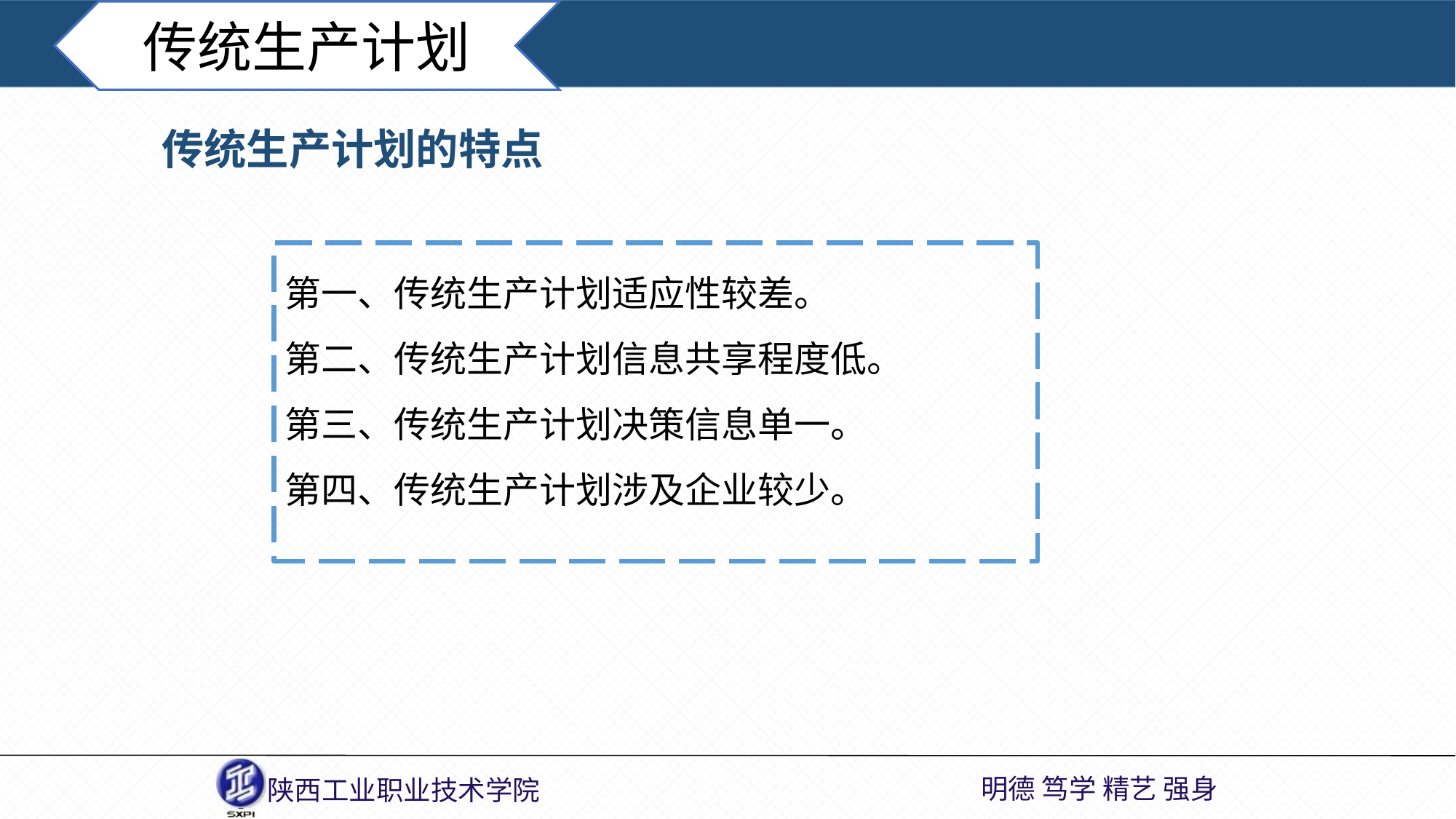

传统生产计划
传统生产计划的特点
第一、传统生产计划适应性较差。
第二、传统生产计划信息共享程度低。
第三、传统生产计划决策信息单一。
第四、传统生产计划涉及企业较少。